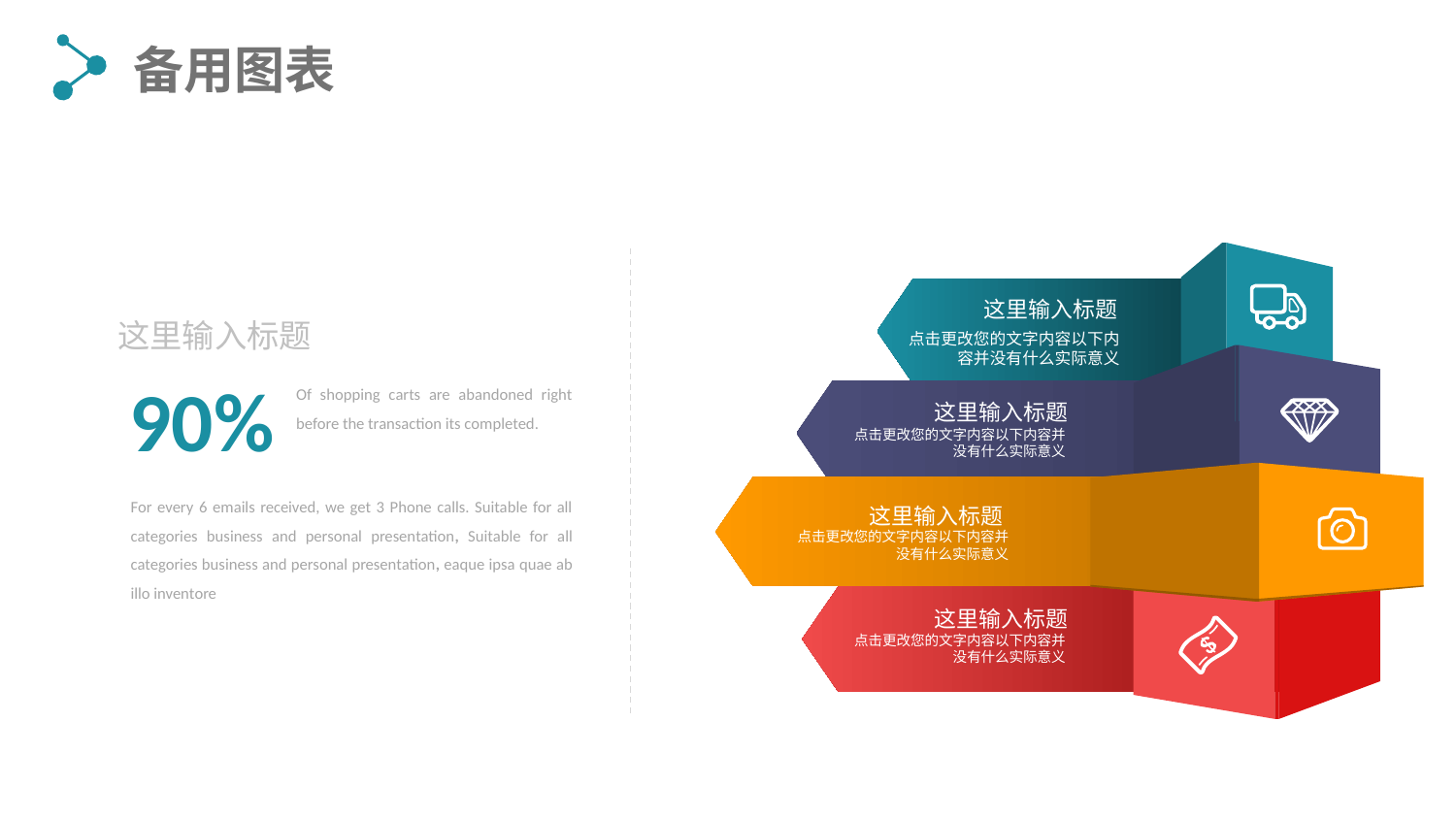

备用图表

这里输入标题
这里输入标题
点击更改您的文字内容以下内容并没有什么实际意义

90%
Of shopping carts are abandoned right before the transaction its completed.

这里输入标题

点击更改您的文字内容以下内容并没有什么实际意义

For every 6 emails received, we get 3 Phone calls. Suitable for all categories business and personal presentation, Suitable for all categories business and personal presentation, eaque ipsa quae ab illo inventore
这里输入标题

点击更改您的文字内容以下内容并没有什么实际意义

这里输入标题

点击更改您的文字内容以下内容并没有什么实际意义